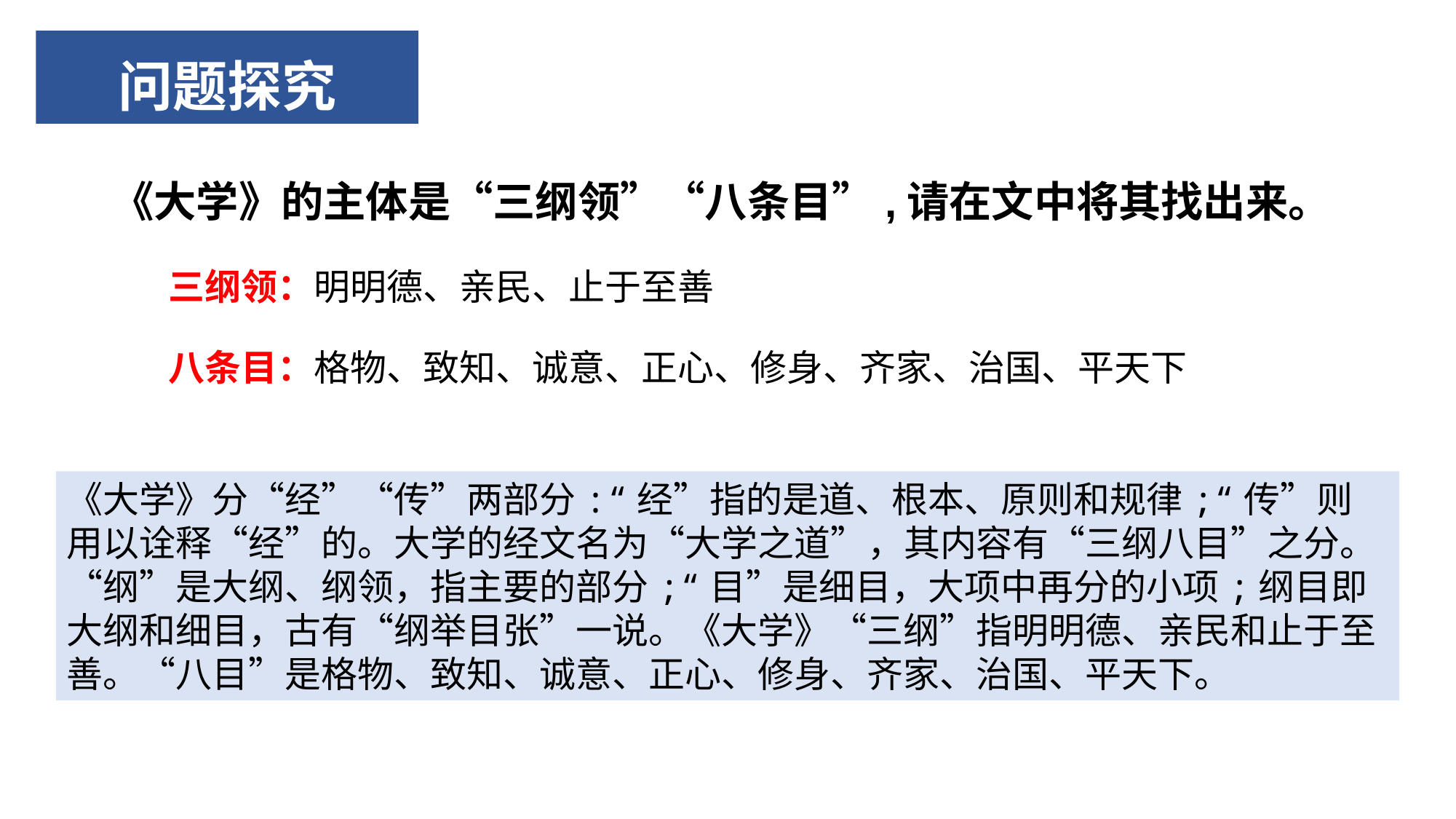

# 问题探究
《大学》的主体是“三纲领”“八条目”,请在文中将其找出来。
三纲领：明明德、亲民、止于至善
八条目：格物、致知、诚意、正心、修身、齐家、治国、平天下
《大学》分“经”“传”两部分:“经”指的是道、根本、原则和规律;“传”则用以诠释“经”的。大学的经文名为“大学之道”，其内容有“三纲八目”之分。“纲”是大纲、纲领，指主要的部分;“目”是细目，大项中再分的小项;纲目即大纲和细目，古有“纲举目张”一说。《大学》“三纲”指明明德、亲民和止于至善。“八目”是格物、致知、诚意、正心、修身、齐家、治国、平天下。